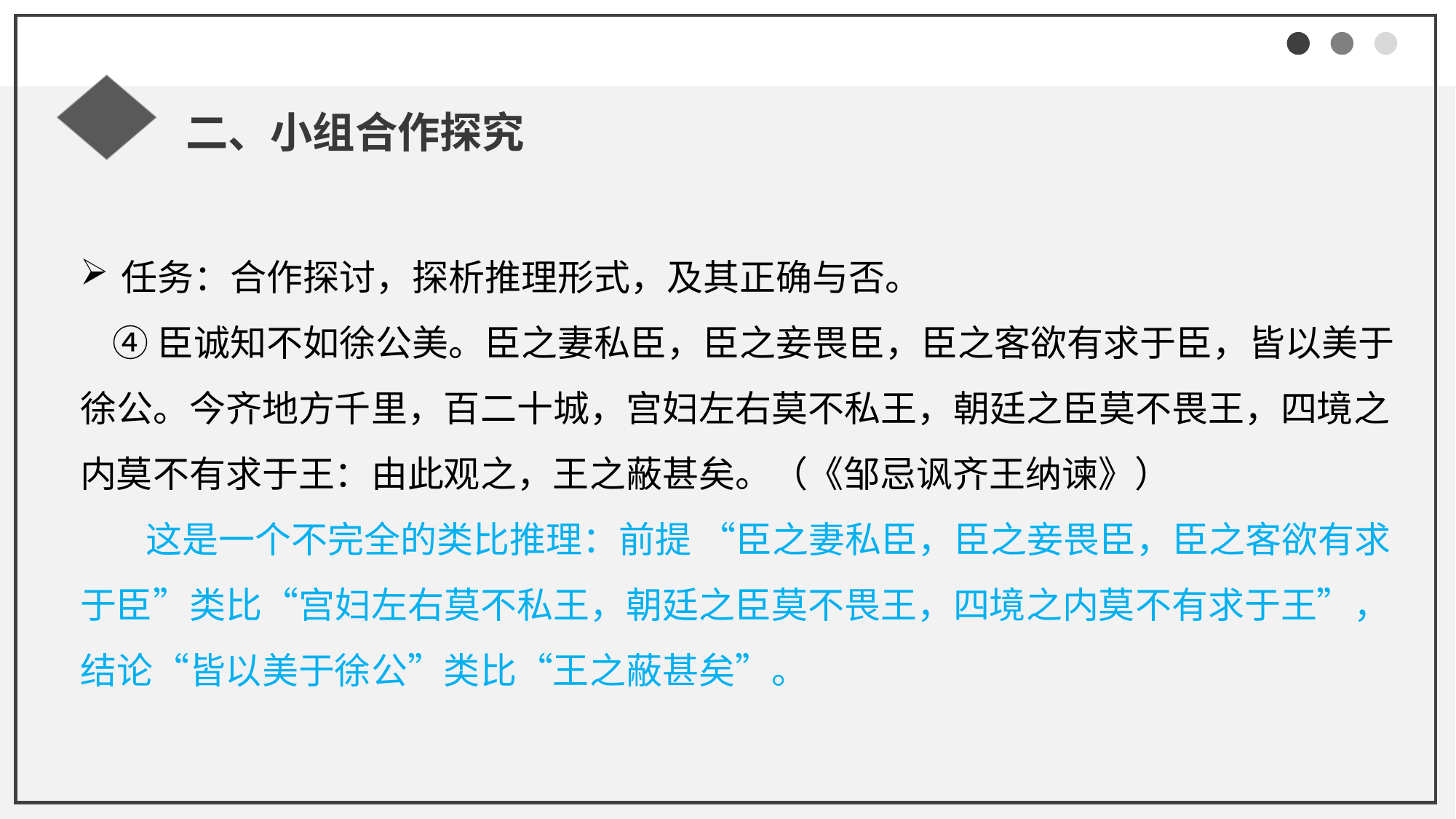

二、小组合作探究
任务：合作探讨，探析推理形式，及其正确与否。
    ④臣诚知不如徐公美。臣之妻私臣，臣之妾畏臣，臣之客欲有求于臣，皆以美于徐公。今齐地方千里，百二十城，宫妇左右莫不私王，朝廷之臣莫不畏王，四境之内莫不有求于王：由此观之，王之蔽甚矣。（《邹忌讽齐王纳谏》）
       这是一个不完全的类比推理：前提 “臣之妻私臣，臣之妾畏臣，臣之客欲有求于臣”类比“宫妇左右莫不私王，朝廷之臣莫不畏王，四境之内莫不有求于王”，结论“皆以美于徐公”类比“王之蔽甚矣”。